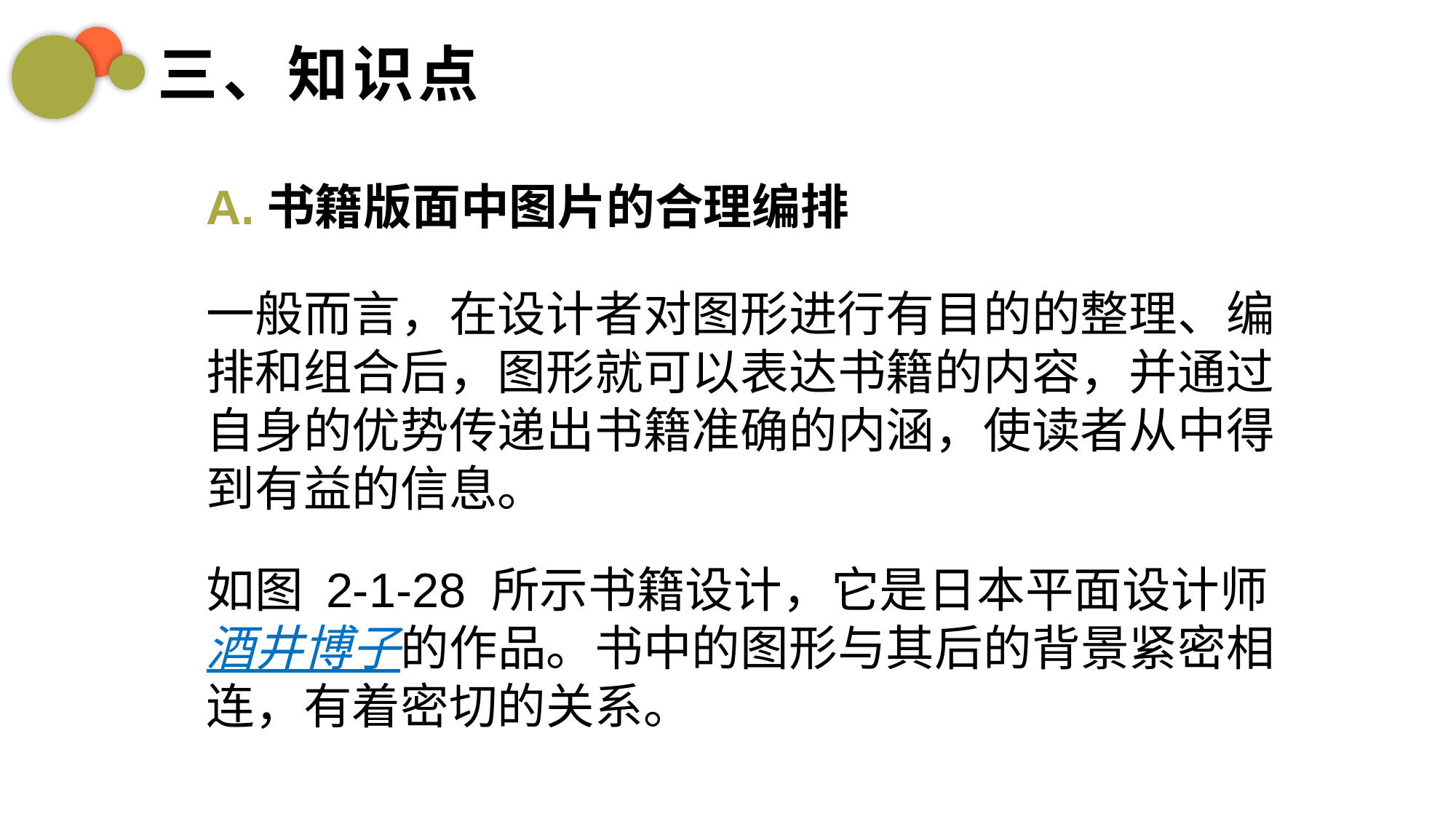

三、知识点
A.书籍版面中图片的合理编排
一般而言，在设计者对图形进行有目的的整理、编排和组合后，图形就可以表达书籍的内容，并通过自身的优势传递出书籍准确的内涵，使读者从中得到有益的信息。
如图 2-1-28 所示书籍设计，它是日本平面设计师酒井博子的作品。书中的图形与其后的背景紧密相连，有着密切的关系。